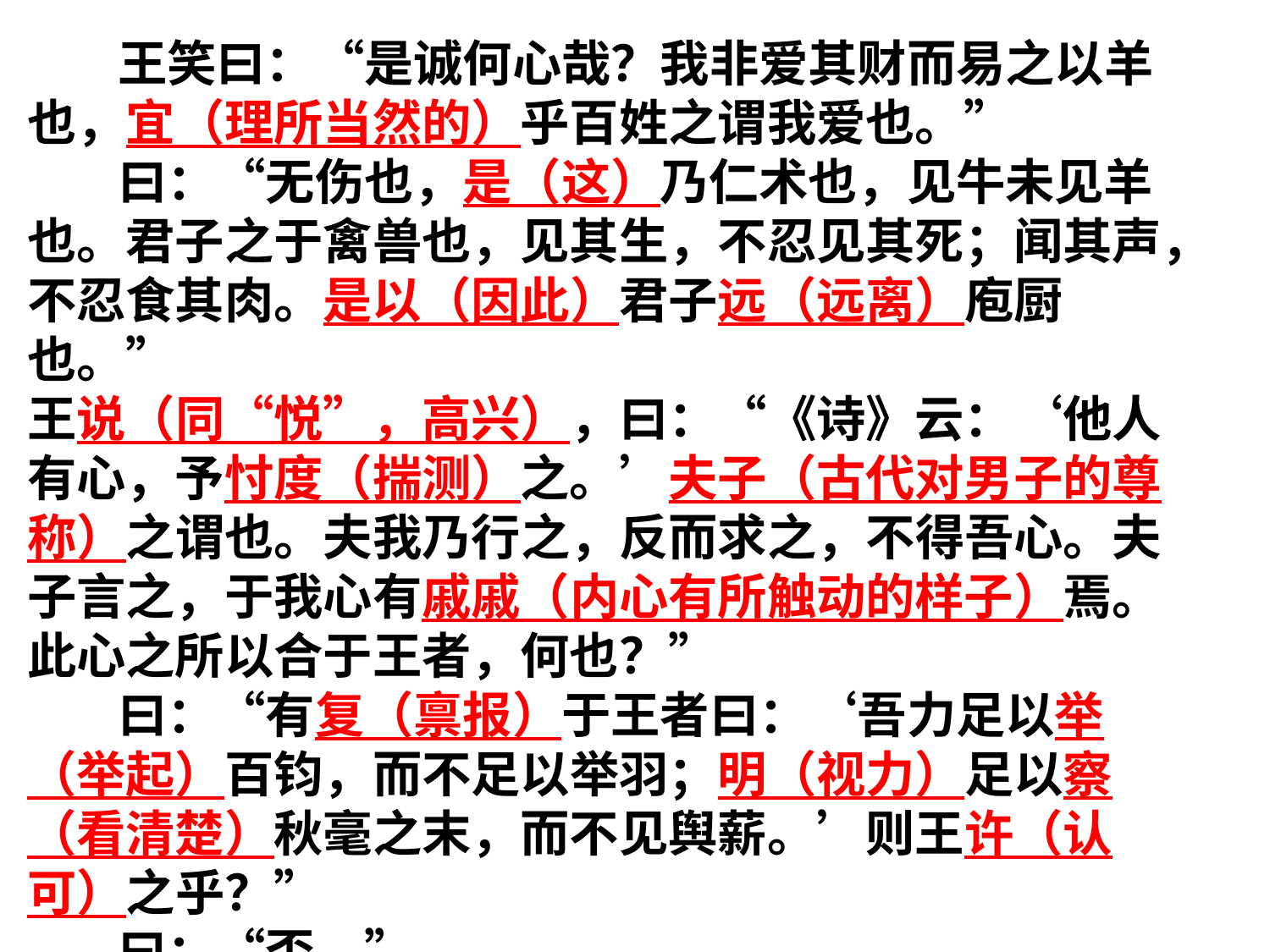

王笑曰：“是诚何心哉？我非爱其财而易之以羊也，宜（理所当然的）乎百姓之谓我爱也。”
       曰：“无伤也，是（这）乃仁术也，见牛未见羊也。君子之于禽兽也，见其生，不忍见其死；闻其声，不忍食其肉。是以（因此）君子远（远离）庖厨也。”
王说（同“悦”，高兴），曰：“《诗》云：‘他人有心，予忖度（揣测）之。’夫子（古代对男子的尊称）之谓也。夫我乃行之，反而求之，不得吾心。夫子言之，于我心有戚戚（内心有所触动的样子）焉。此心之所以合于王者，何也？”
       曰：“有复（禀报）于王者曰：‘吾力足以举（举起）百钧，而不足以举羽；明（视力）足以察（看清楚）秋毫之末，而不见舆薪。’则王许（认可）之乎？”
       曰：“否。”